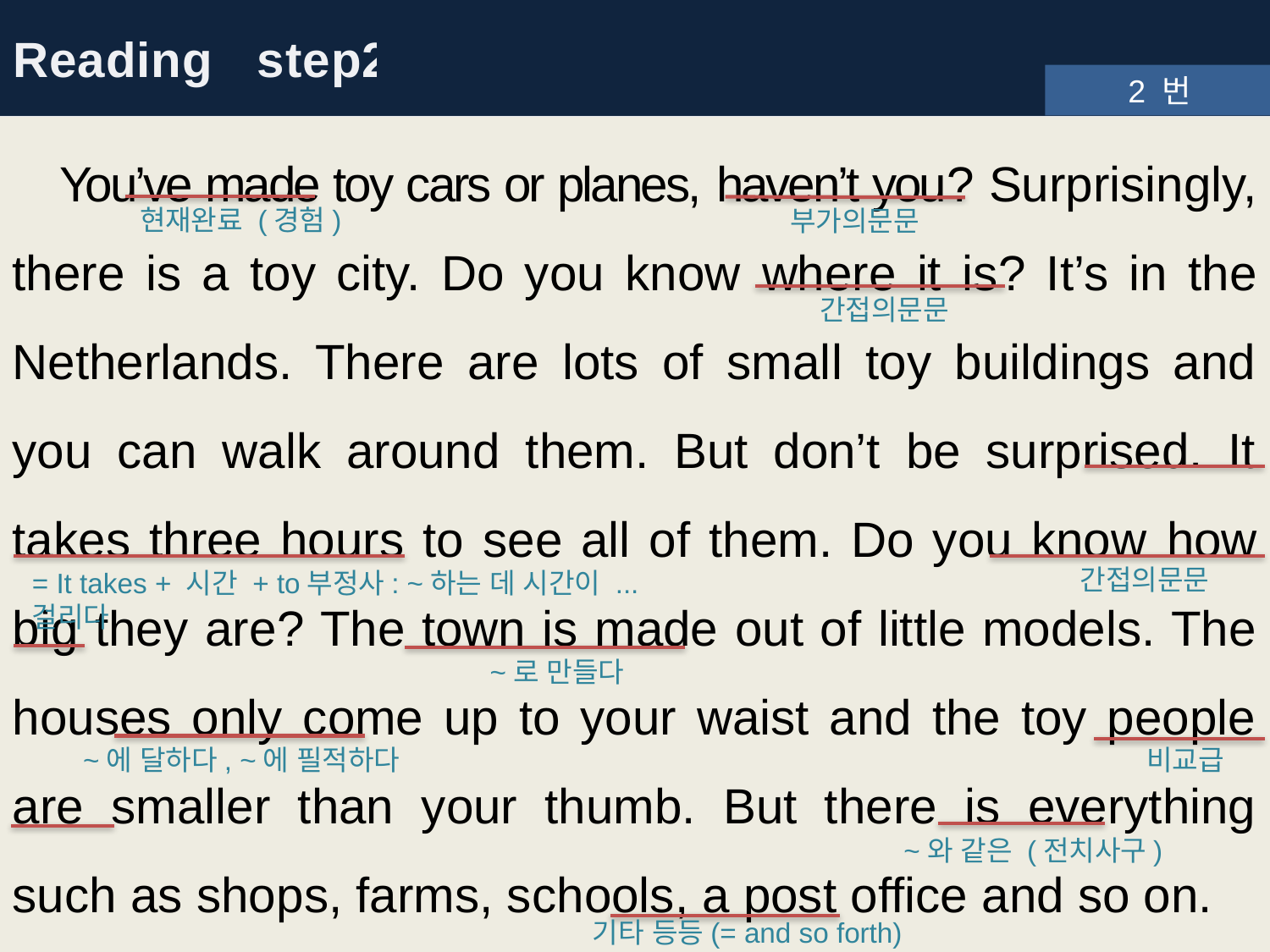

Reading   step2
2 번
   You’ve made toy cars or planes, haven’t you? Surprisingly, there is a toy city. Do you know where it is? It’s in the Netherlands. There are lots of small toy buildings and you can walk around them. But don’t be surprised. It takes three hours to see all of them. Do you know how big they are? The town is made out of little models. The houses only come up to your waist and the toy people are smaller than your thumb. But there is everything such as shops, farms, schools, a post office and so on.
현재완료 (경험)
부가의문문
간접의문문
간접의문문
= It takes + 시간 + to부정사: ~하는 데 시간이 ... 걸리다
~로 만들다
~에 달하다, ~에 필적하다
비교급
~와 같은 (전치사구)
기타 등등(= and so forth)